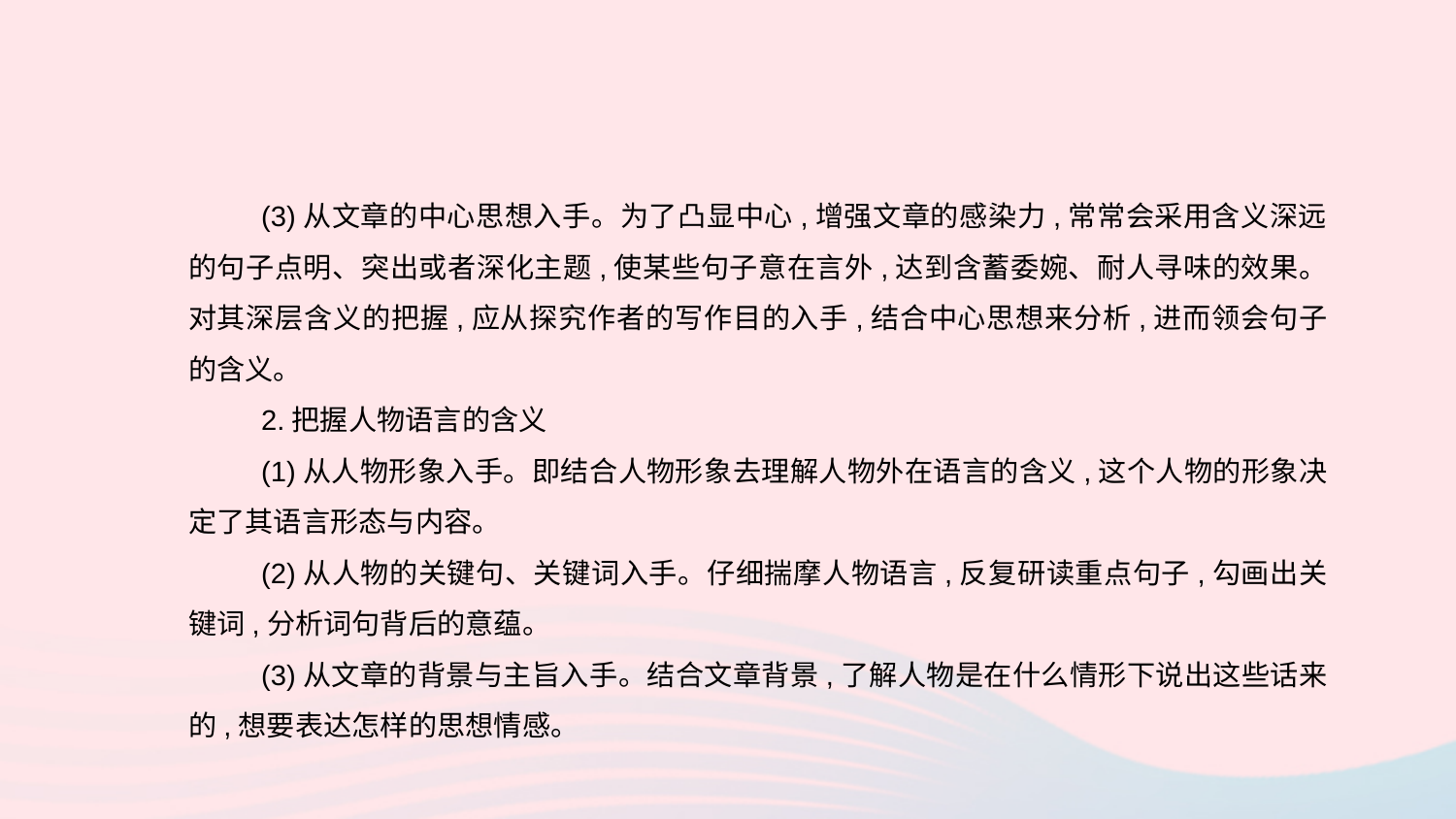

(3)从文章的中心思想入手。为了凸显中心,增强文章的感染力,常常会采用含义深远的句子点明、突出或者深化主题,使某些句子意在言外,达到含蓄委婉、耐人寻味的效果。对其深层含义的把握,应从探究作者的写作目的入手,结合中心思想来分析,进而领会句子的含义。
2.把握人物语言的含义
(1)从人物形象入手。即结合人物形象去理解人物外在语言的含义,这个人物的形象决定了其语言形态与内容。
(2)从人物的关键句、关键词入手。仔细揣摩人物语言,反复研读重点句子,勾画出关键词,分析词句背后的意蕴。
(3)从文章的背景与主旨入手。结合文章背景,了解人物是在什么情形下说出这些话来的,想要表达怎样的思想情感。